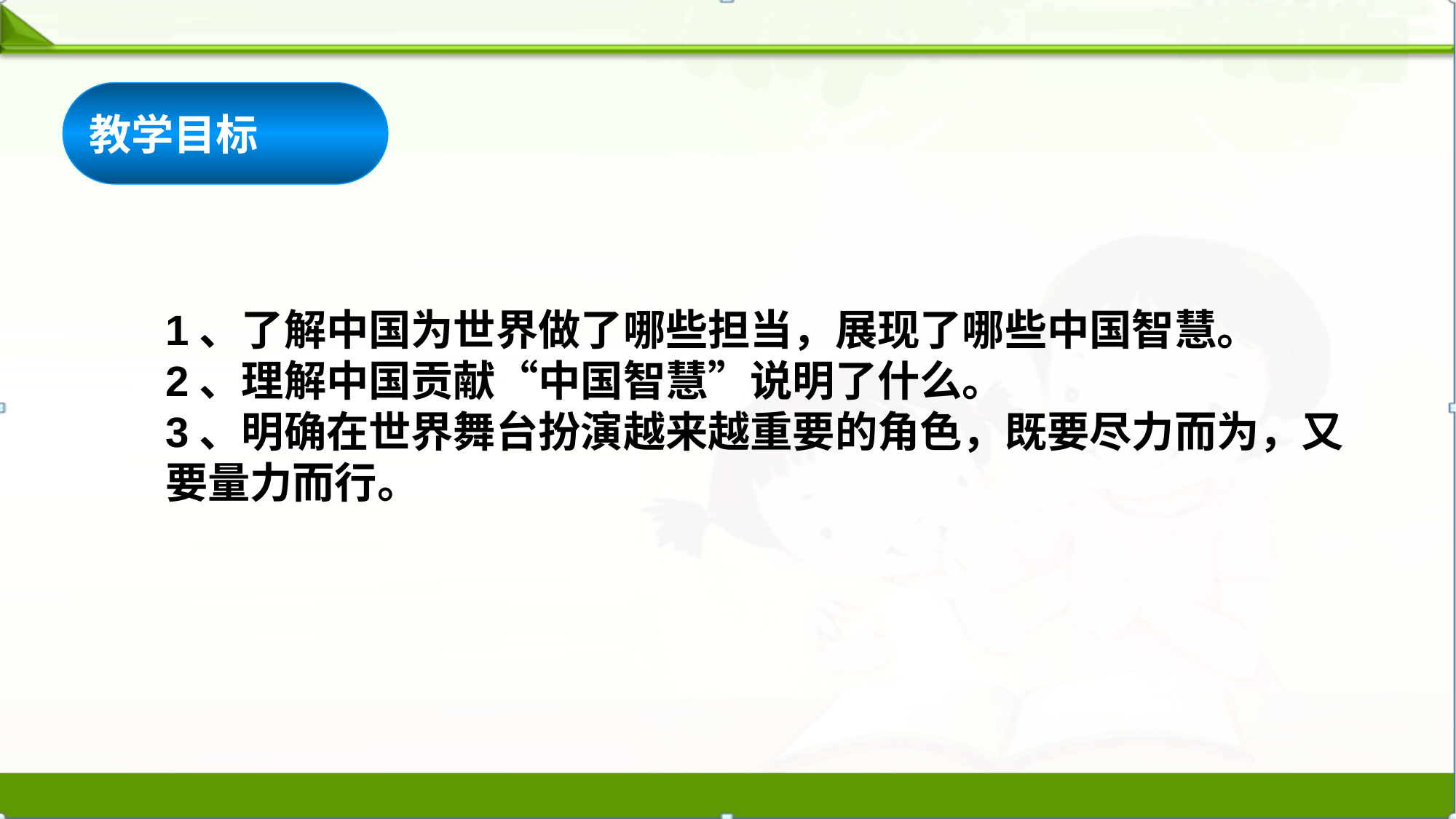

教学目标
1、了解中国为世界做了哪些担当，展现了哪些中国智慧。
2、理解中国贡献“中国智慧”说明了什么。
3、明确在世界舞台扮演越来越重要的角色，既要尽力而为，又要量力而行。